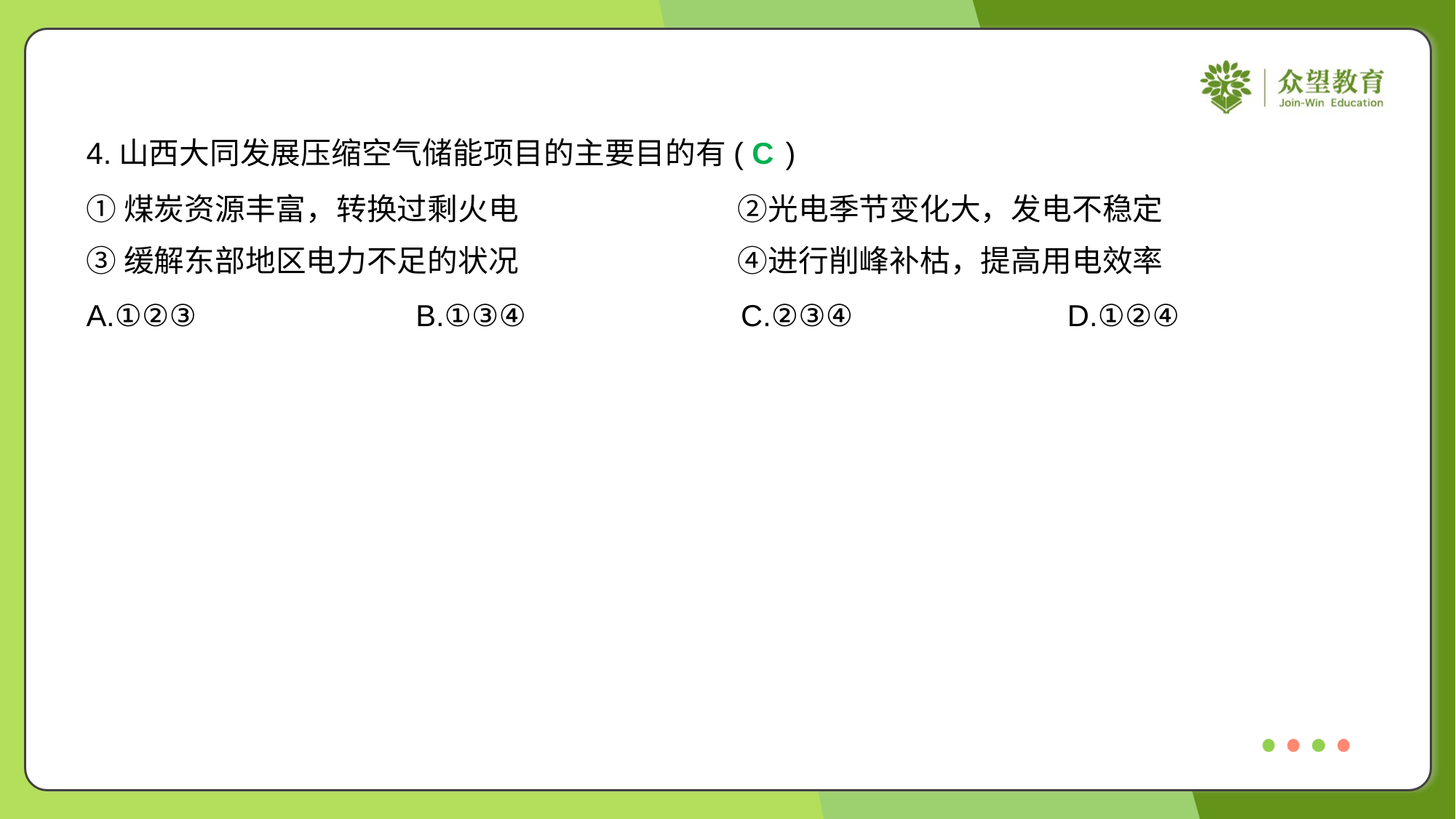

4.山西大同发展压缩空气储能项目的主要目的有(     )
C
①煤炭资源丰富，转换过剩火电	②光电季节变化大，发电不稳定
③缓解东部地区电力不足的状况	④进行削峰补枯，提高用电效率
A.①②③	B.①③④	C.②③④	D.①②④